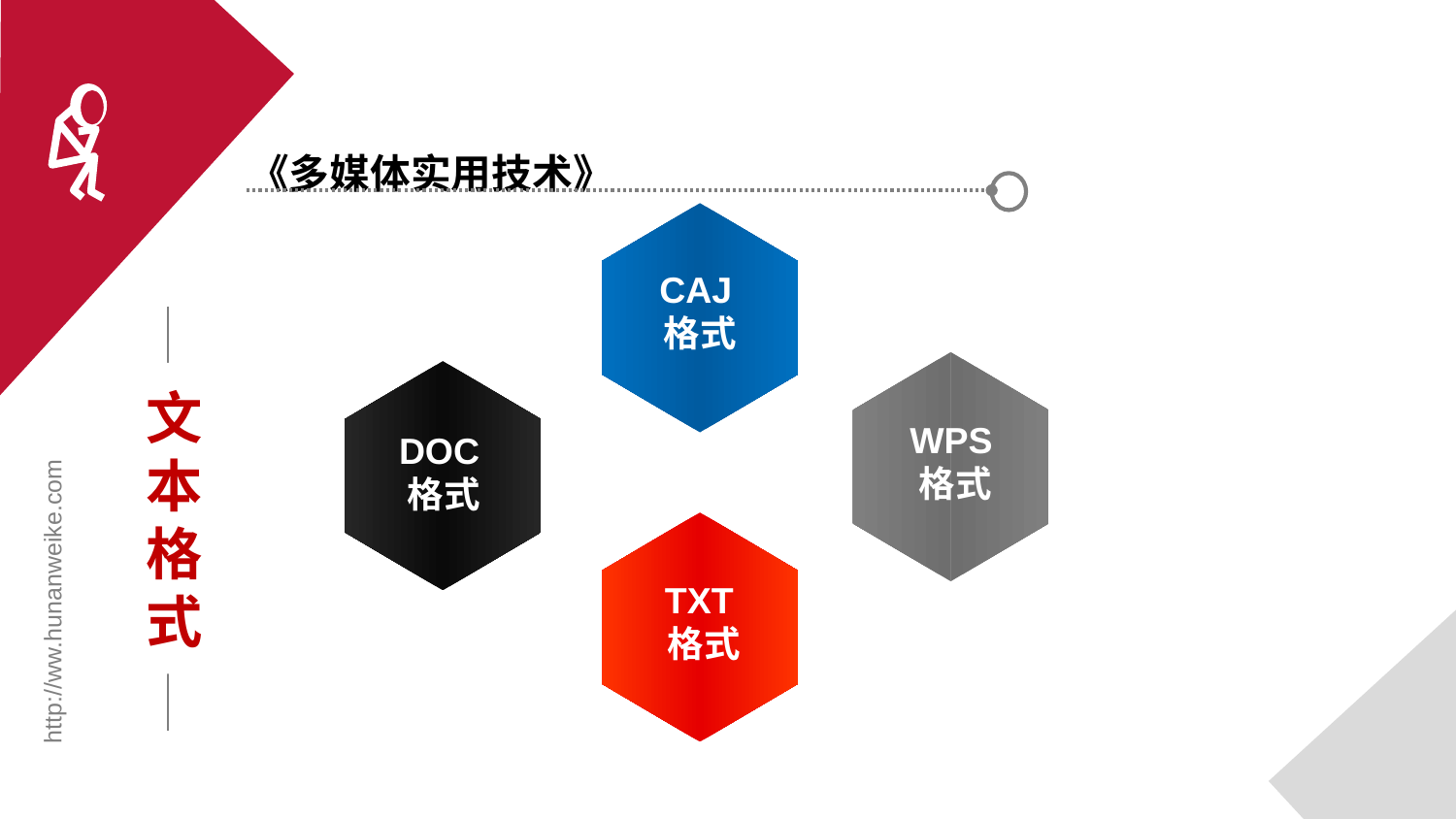

《多媒体实用技术》

CAJ格式

文本格式
WPS格式
DOC格式

格
TXT格式
http://ww.hunanweike.com

11